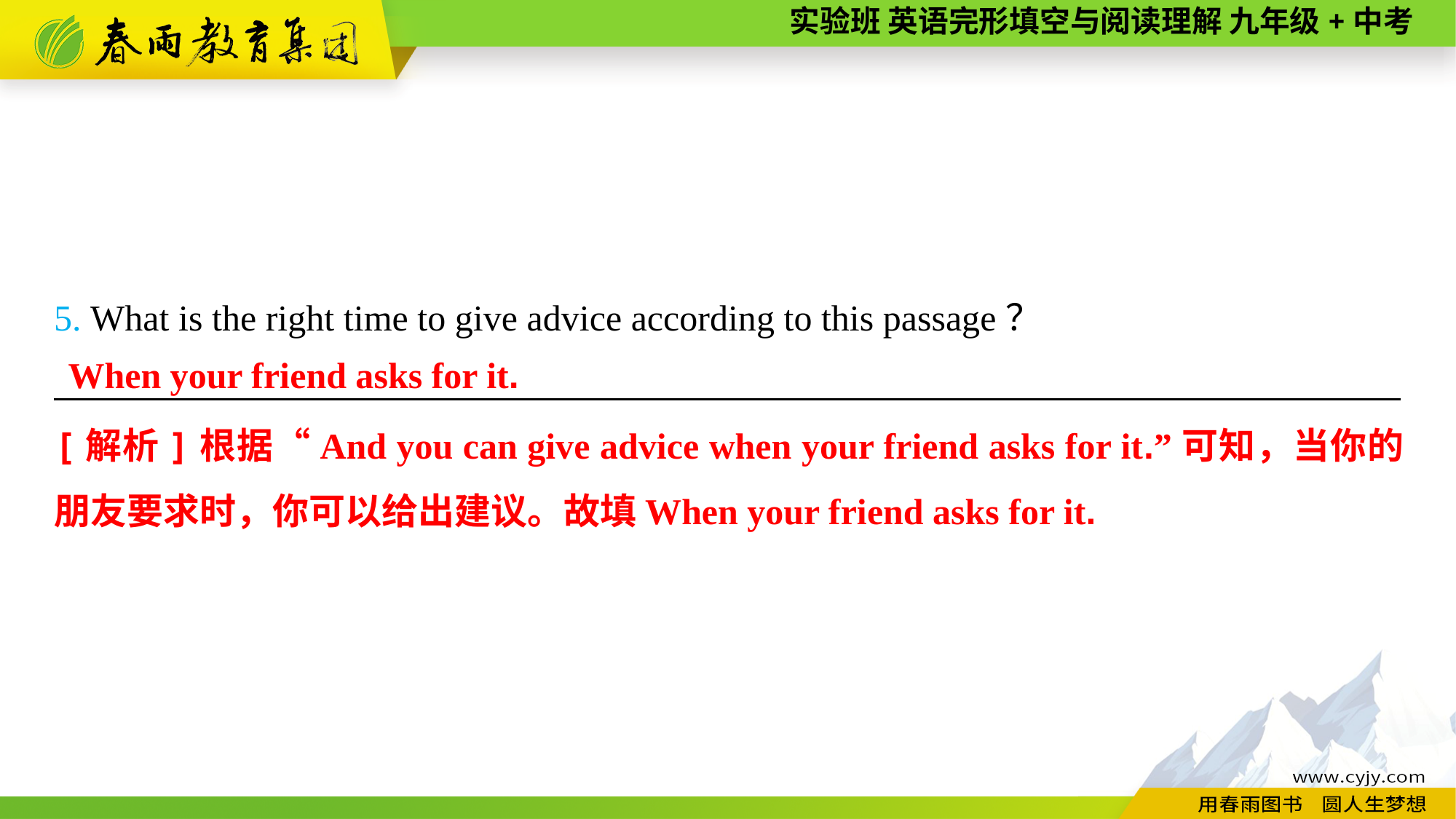

5. What is the right time to give advice according to this passage？
__________________________________________________________________________
When your friend asks for it.
[解析]根据“And you can give advice when your friend asks for it.”可知，当你的朋友要求时，你可以给出建议。故填When your friend asks for it.